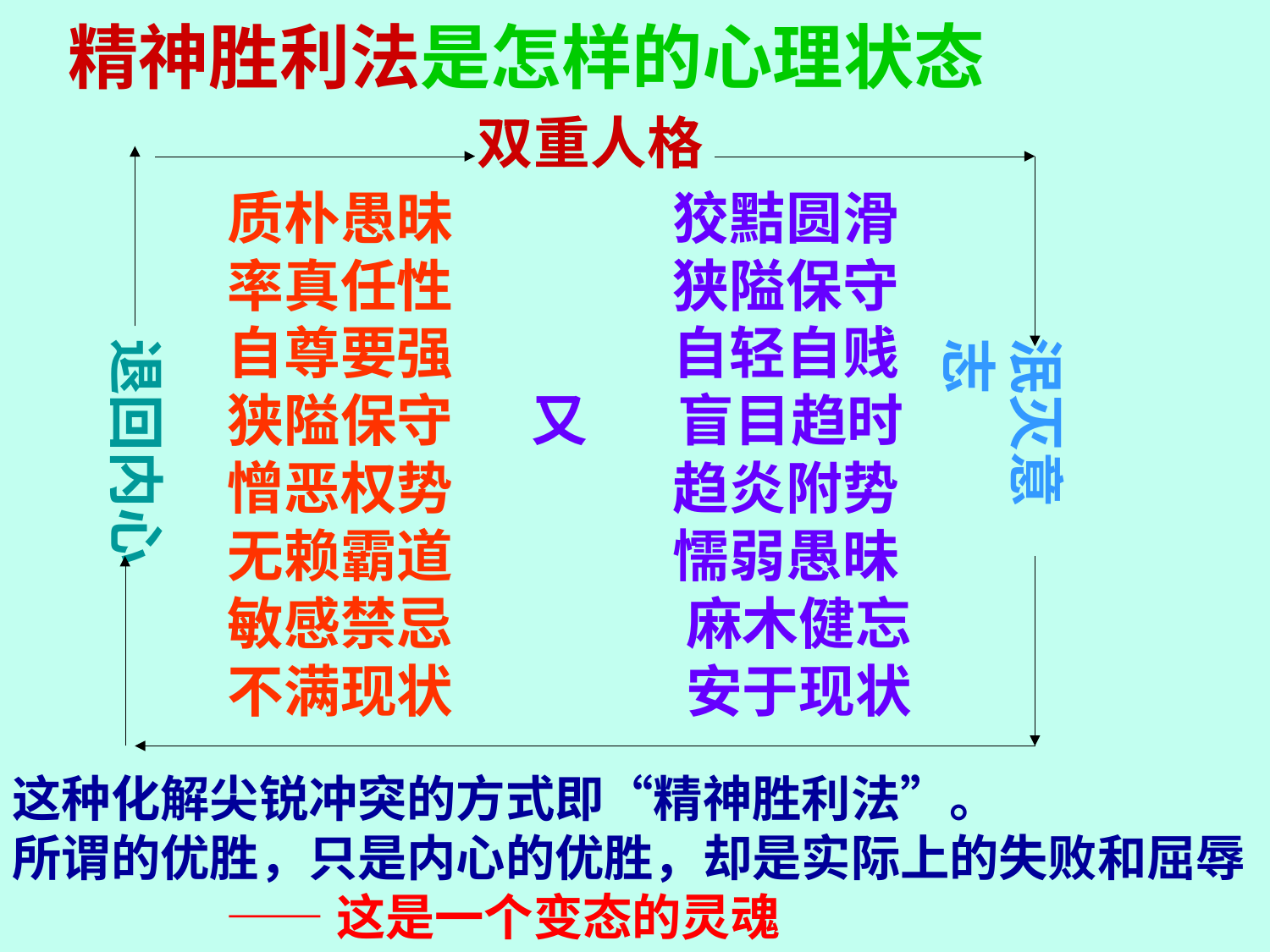

精神胜利法是怎样的心理状态
双重人格
质朴愚昧                 狡黠圆滑
率真任性                 狭隘保守
自尊要强                 自轻自贱
狭隘保守      又       盲目趋时
憎恶权势                 趋炎附势
无赖霸道                 懦弱愚昧
敏感禁忌                  麻木健忘
不满现状                  安于现状

退回内心
泯灭意志
这种化解尖锐冲突的方式即“精神胜利法”。
所谓的优胜，只是内心的优胜，却是实际上的失败和屈辱
                   ——这是一个变态的灵魂